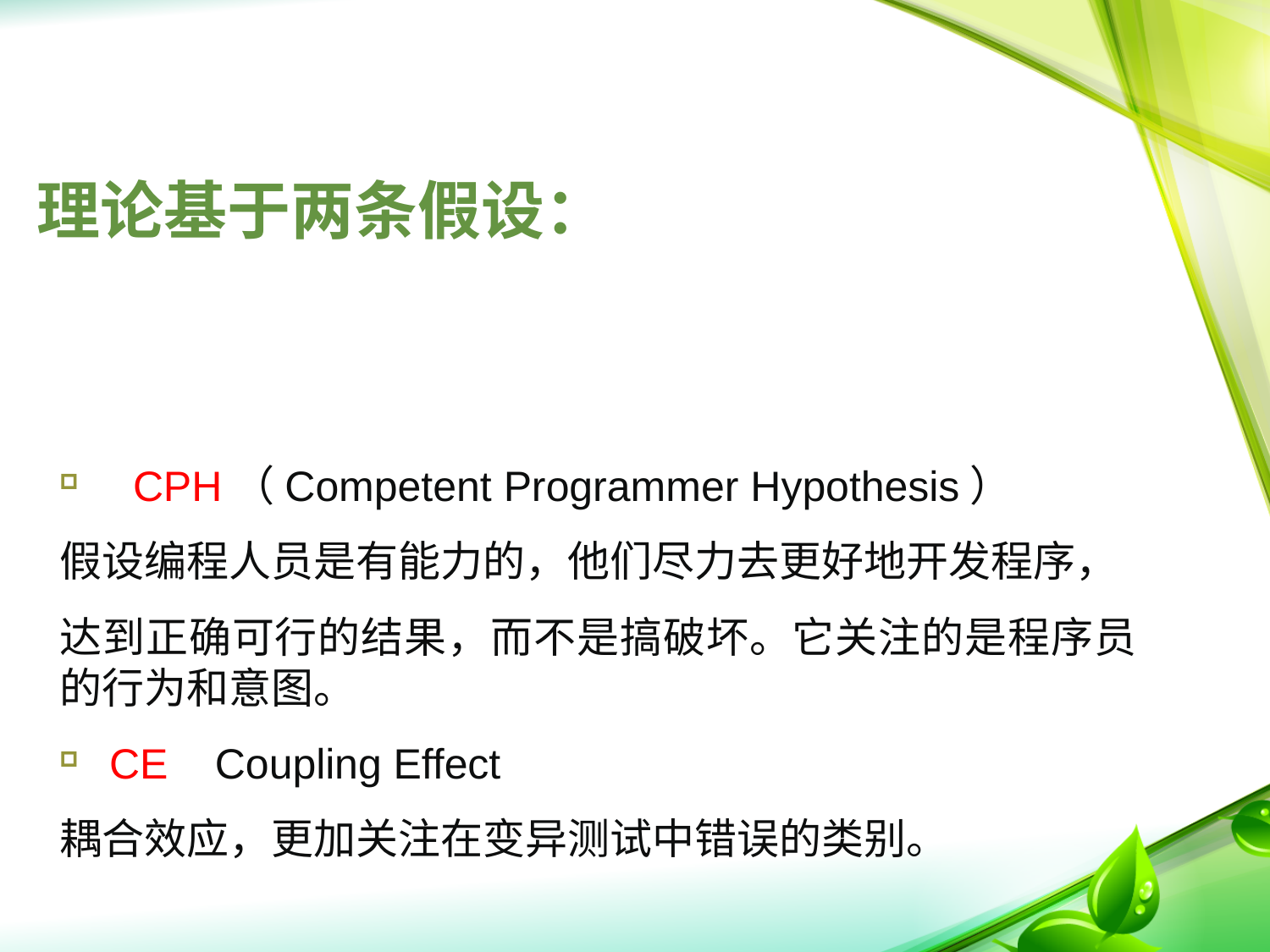

CPH（Competent Programmer Hypothesis）
假设编程人员是有能力的，他们尽力去更好地开发程序，
达到正确可行的结果，而不是搞破坏。它关注的是程序员的行为和意图。
CE    Coupling Effect
耦合效应，更加关注在变异测试中错误的类别。
# 理论基于两条假设：